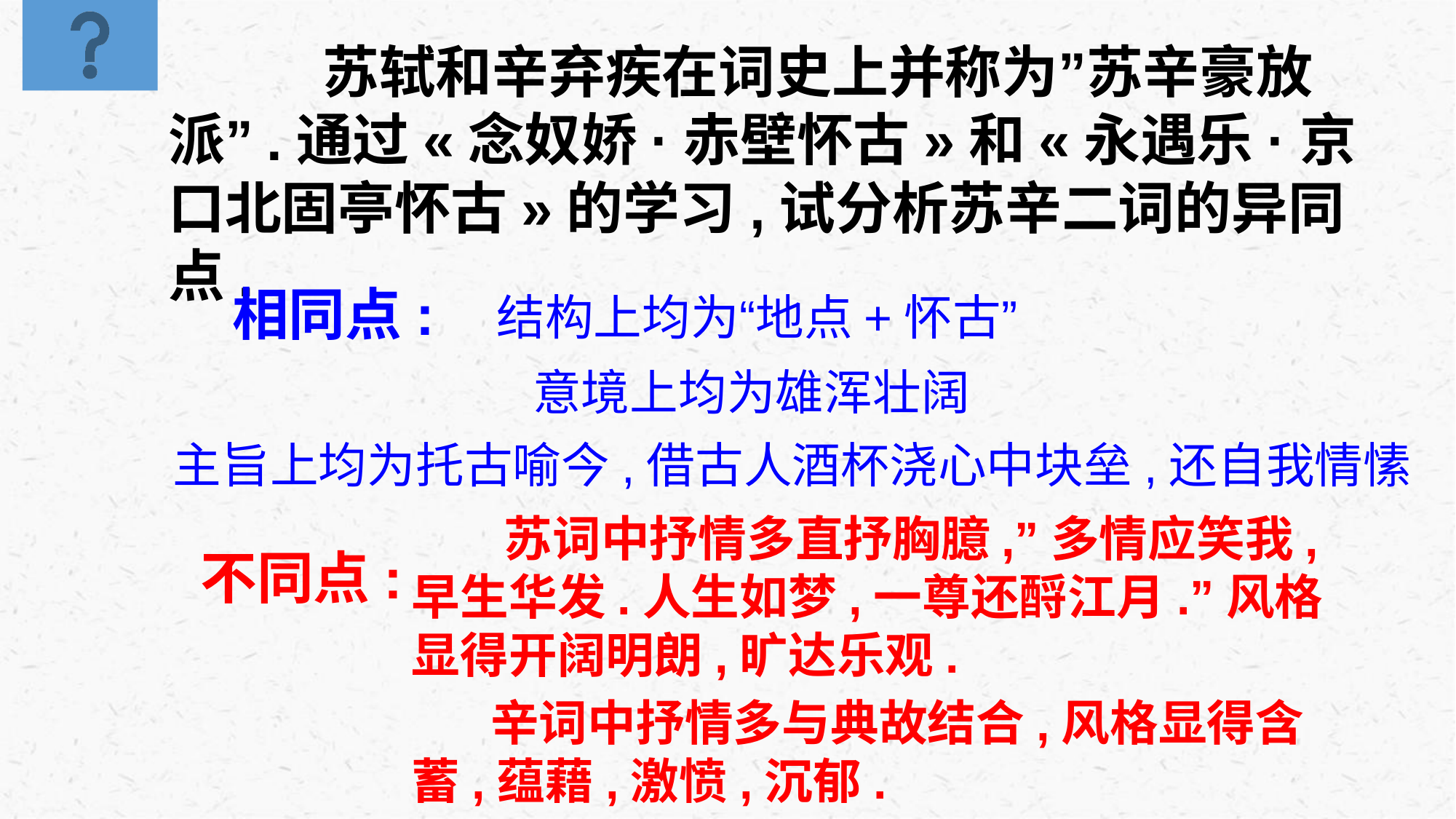

苏轼和辛弃疾在词史上并称为”苏辛豪放派”.通过«念奴娇·赤壁怀古»和«永遇乐·京口北固亭怀古»的学习,试分析苏辛二词的异同点.
相同点:
结构上均为“地点+怀古”
意境上均为雄浑壮阔
主旨上均为托古喻今,借古人酒杯浇心中块垒,还自我情愫
      苏词中抒情多直抒胸臆,”多情应笑我,早生华发.人生如梦,一尊还酹江月.”风格显得开阔明朗,旷达乐观.
不同点:
     辛词中抒情多与典故结合,风格显得含蓄,蕴藉,激愤,沉郁.